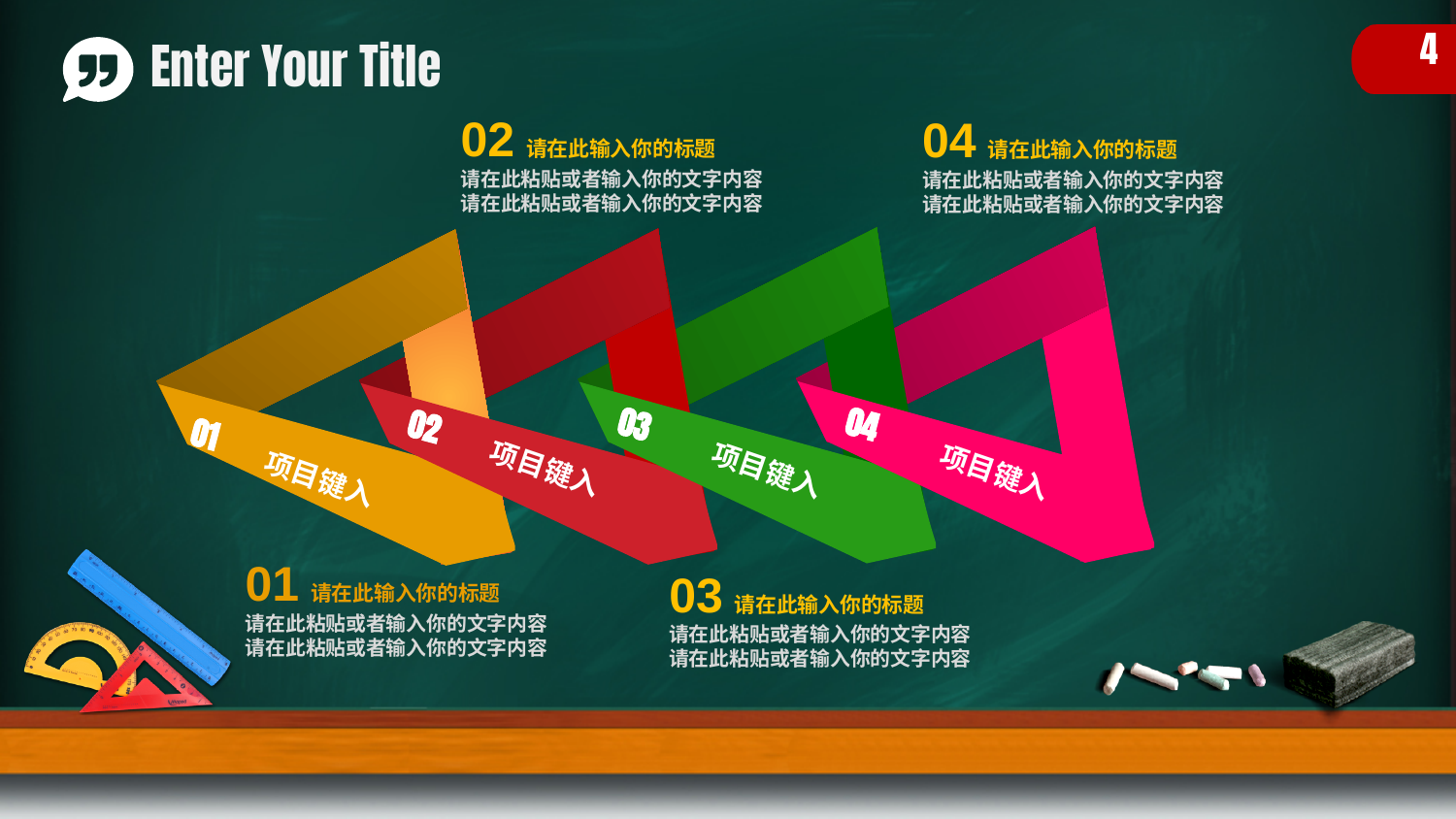

Enter Your Title
4

02请在此输入你的标题
请在此粘贴或者输入你的文字内容
请在此粘贴或者输入你的文字内容
04请在此输入你的标题
请在此粘贴或者输入你的文字内容
请在此粘贴或者输入你的文字内容

03
04
02
01
项目键入
项目键入
项目键入
项目键入
01请在此输入你的标题
请在此粘贴或者输入你的文字内容
请在此粘贴或者输入你的文字内容
03请在此输入你的标题
请在此粘贴或者输入你的文字内容
请在此粘贴或者输入你的文字内容